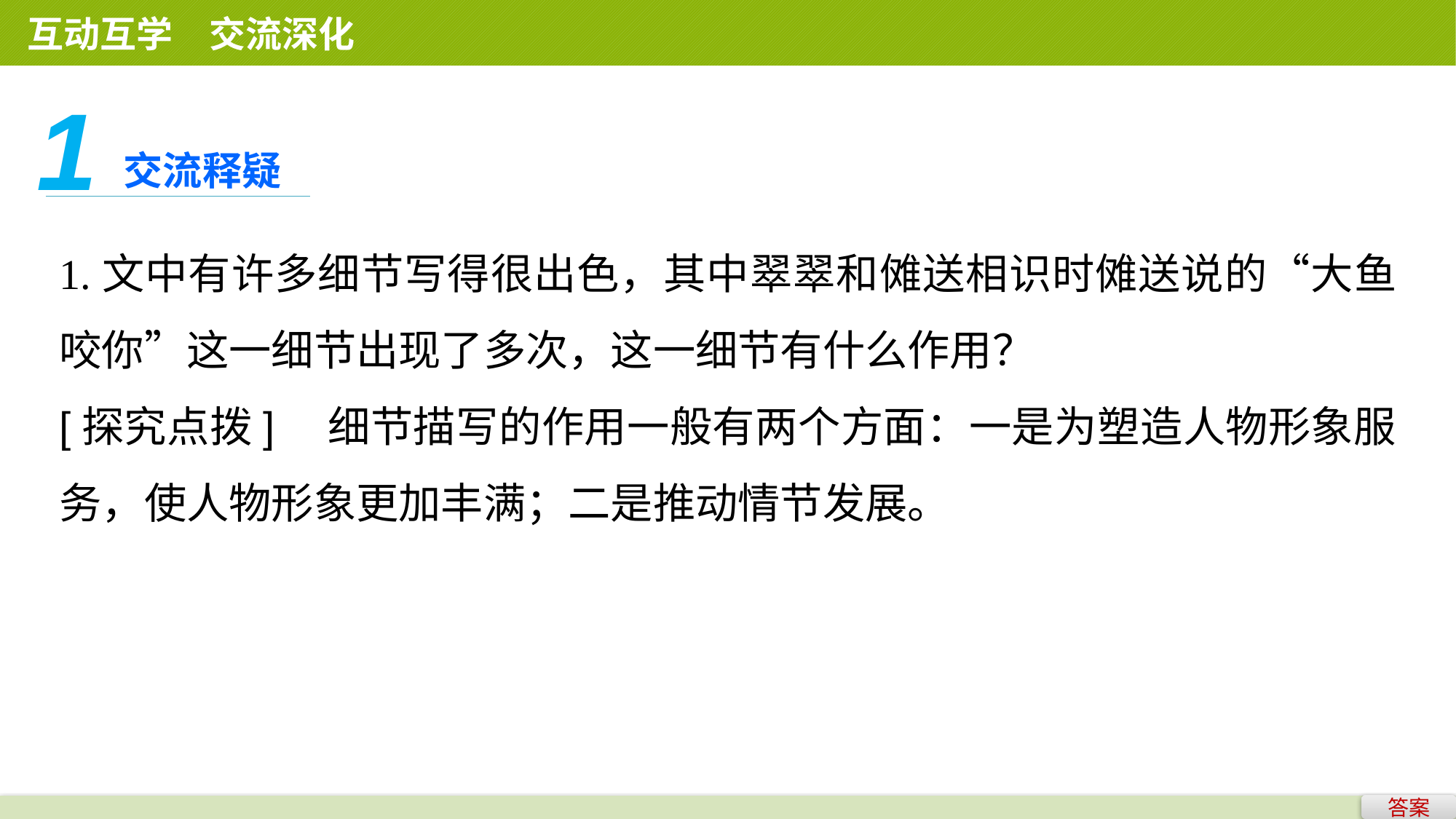

互动互学　交流深化
1
交流释疑
1.文中有许多细节写得很出色，其中翠翠和傩送相识时傩送说的“大鱼咬你”这一细节出现了多次，这一细节有什么作用？
[探究点拨]　细节描写的作用一般有两个方面：一是为塑造人物形象服务，使人物形象更加丰满；二是推动情节发展。
答案